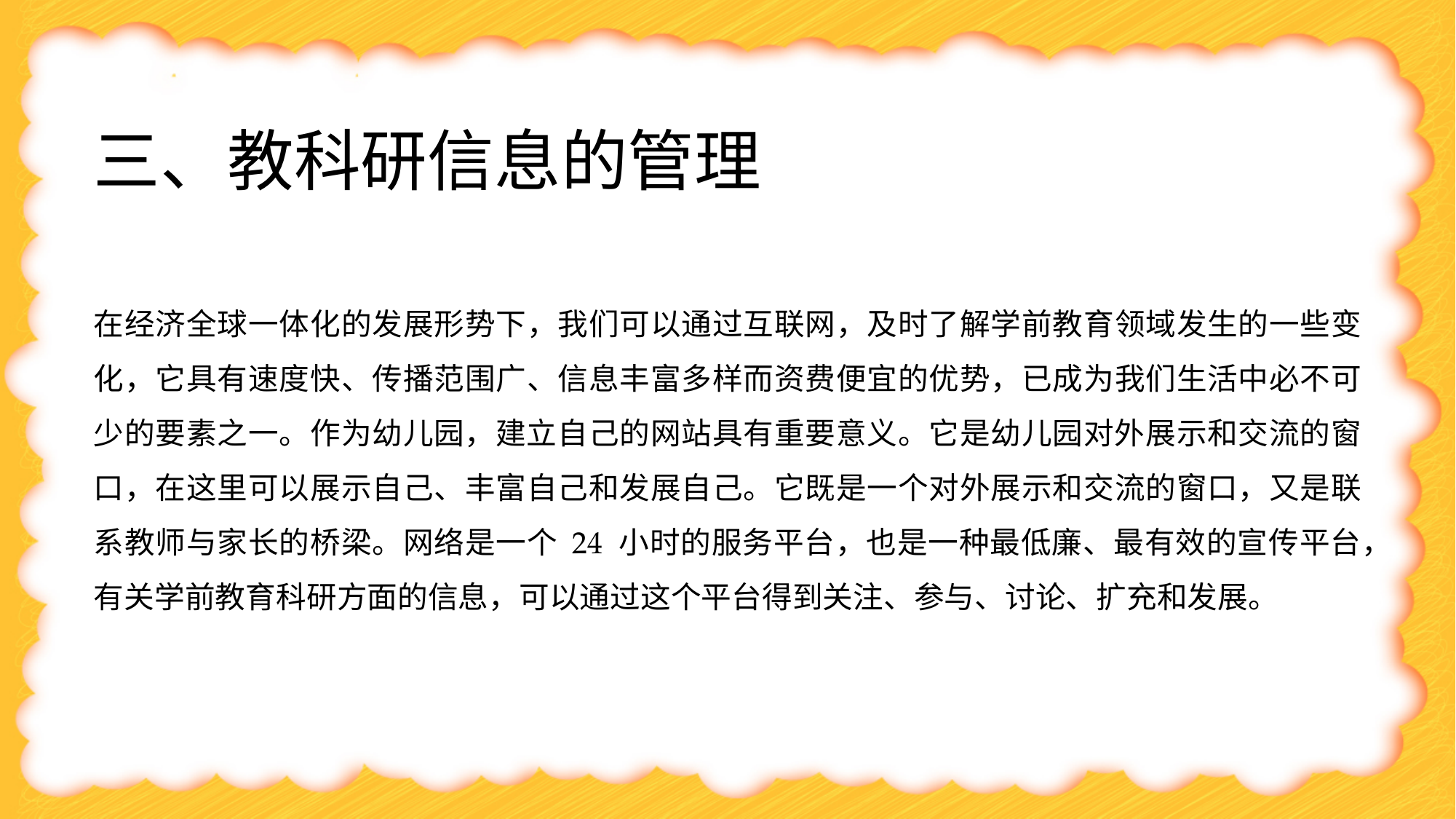

# 三、教科研信息的管理
在经济全球一体化的发展形势下，我们可以通过互联网，及时了解学前教育领域发生的一些变化，它具有速度快、传播范围广、信息丰富多样而资费便宜的优势，已成为我们生活中必不可少的要素之一。作为幼儿园，建立自己的网站具有重要意义。它是幼儿园对外展示和交流的窗口，在这里可以展示自己、丰富自己和发展自己。它既是一个对外展示和交流的窗口，又是联系教师与家长的桥梁。网络是一个 24 小时的服务平台，也是一种最低廉、最有效的宣传平台，有关学前教育科研方面的信息，可以通过这个平台得到关注、参与、讨论、扩充和发展。